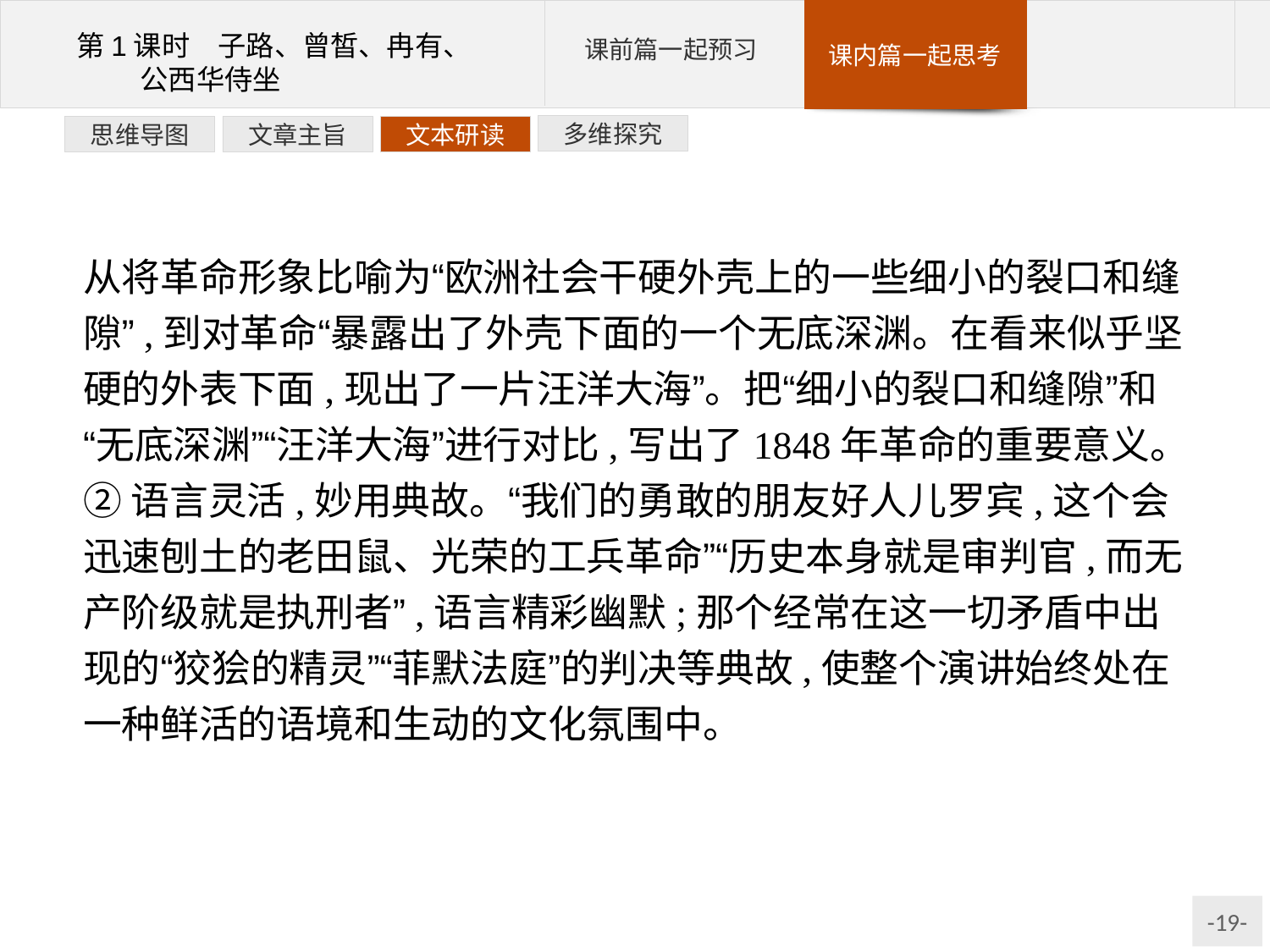

多维探究
文本研读
文章主旨
思维导图
从将革命形象比喻为“欧洲社会干硬外壳上的一些细小的裂口和缝隙”,到对革命“暴露出了外壳下面的一个无底深渊。在看来似乎坚硬的外表下面,现出了一片汪洋大海”。把“细小的裂口和缝隙”和“无底深渊”“汪洋大海”进行对比,写出了1848年革命的重要意义。
②语言灵活,妙用典故。“我们的勇敢的朋友好人儿罗宾,这个会迅速刨土的老田鼠、光荣的工兵革命”“历史本身就是审判官,而无产阶级就是执刑者”,语言精彩幽默;那个经常在这一切矛盾中出现的“狡狯的精灵”“菲默法庭”的判决等典故,使整个演讲始终处在一种鲜活的语境和生动的文化氛围中。